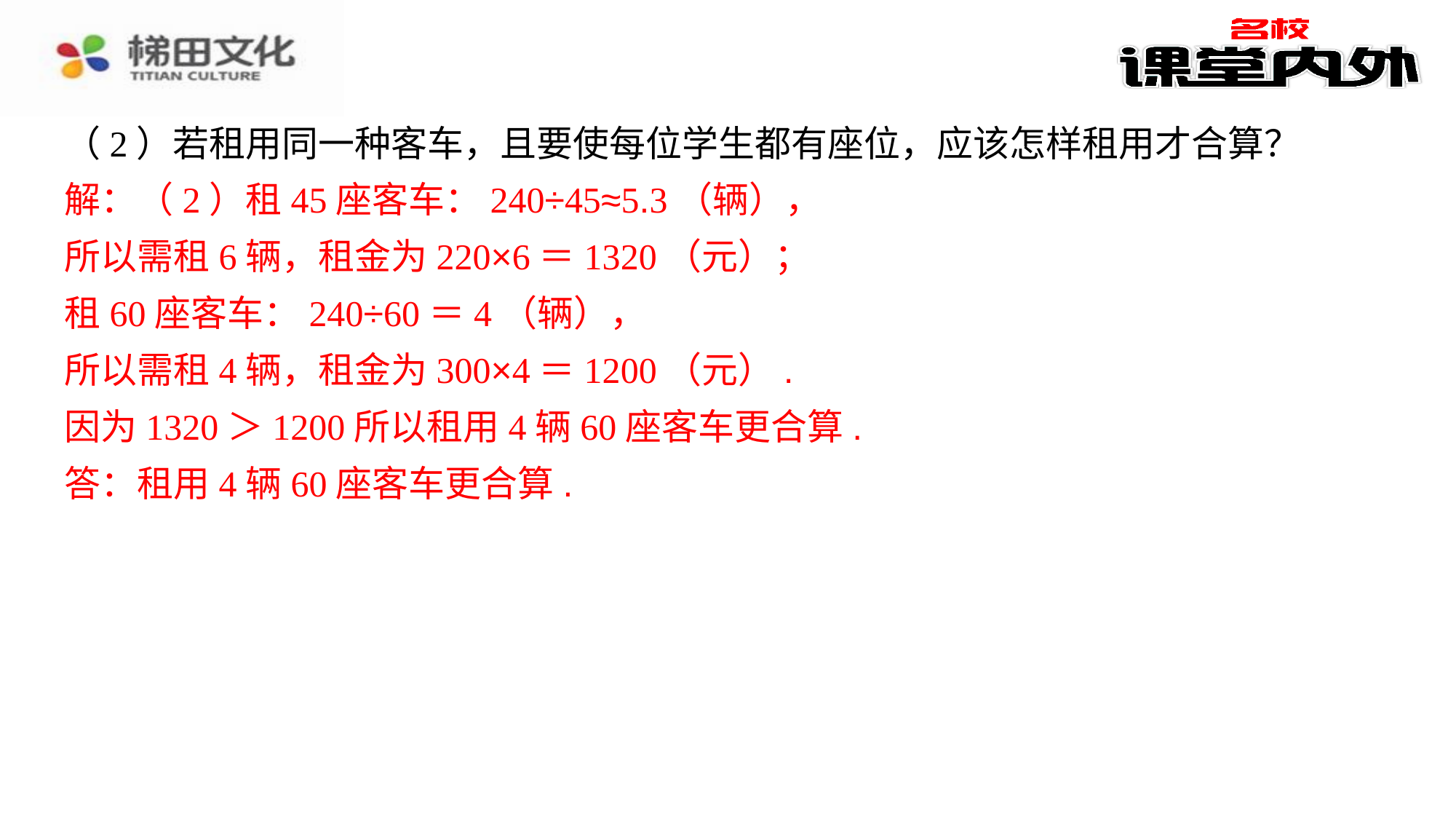

（2）若租用同一种客车，且要使每位学生都有座位，应该怎样租用才合算？
解：（2）租45座客车：240÷45≈5.3（辆），
所以需租6辆，租金为220×6＝1320（元）；
租60座客车：240÷60＝4（辆），
所以需租4辆，租金为300×4＝1200（元）.
因为1320＞1200所以租用4辆60座客车更合算.
答：租用4辆60座客车更合算.
解：（2）租45座客车：240÷45≈5.3（辆），
所以需租6辆，租金为220×6＝1320（元）；
租60座客车：240÷60＝4（辆），
所以需租4辆，租金为300×4＝1200（元）.
因为1320＞1200所以租用4辆60座客车更合算.
答：租用4辆60座客车更合算.